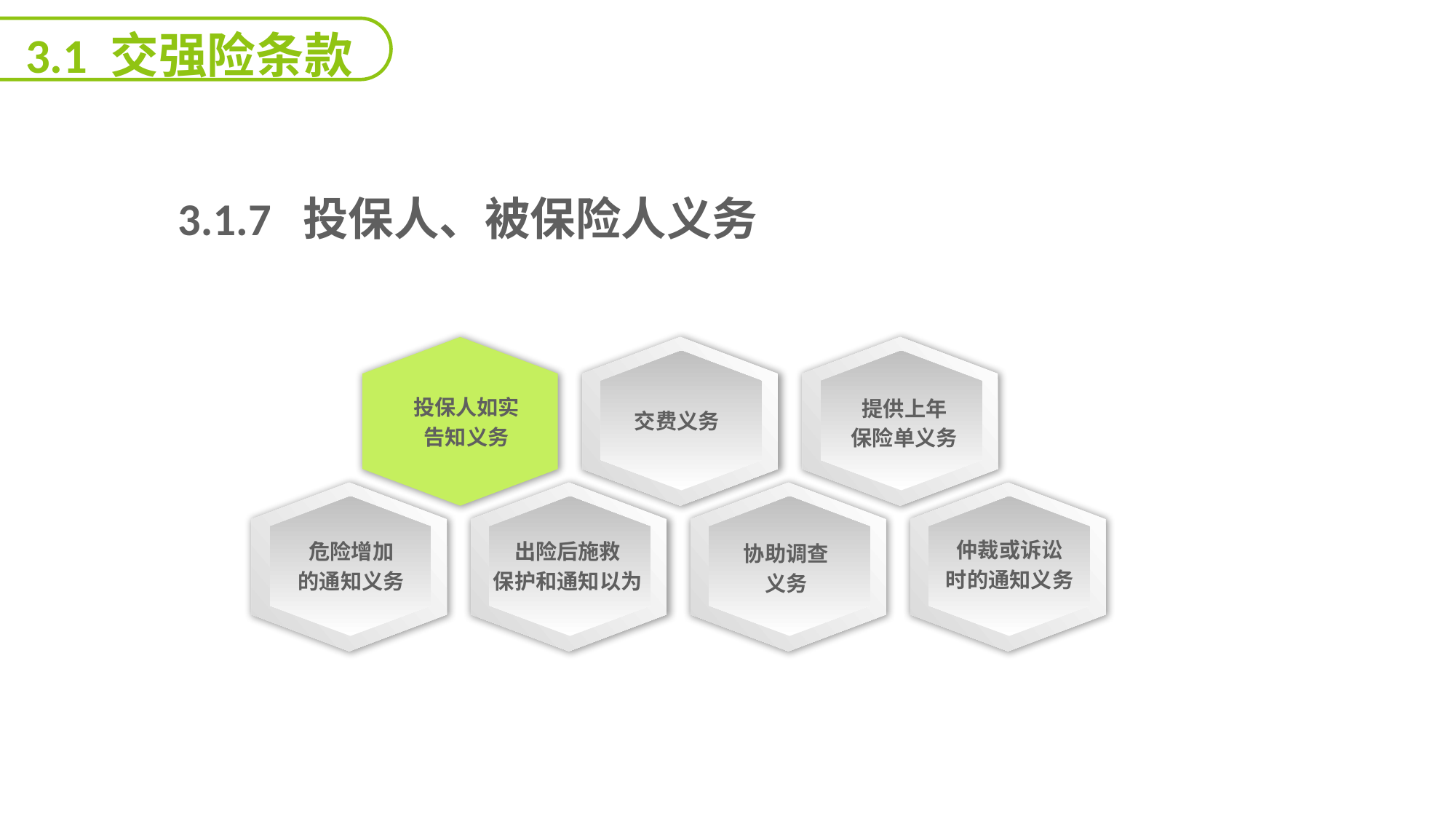

3.1 交强险条款
 3.1.7  投保人、被保险人义务

能力
目标

投保人如实
告知义务
提供上年
保险单义务
交费义务

仲裁或诉讼
时的通知义务
危险增加
的通知义务
出险后施救
保护和通知以为
协助调查
义务
延迟符